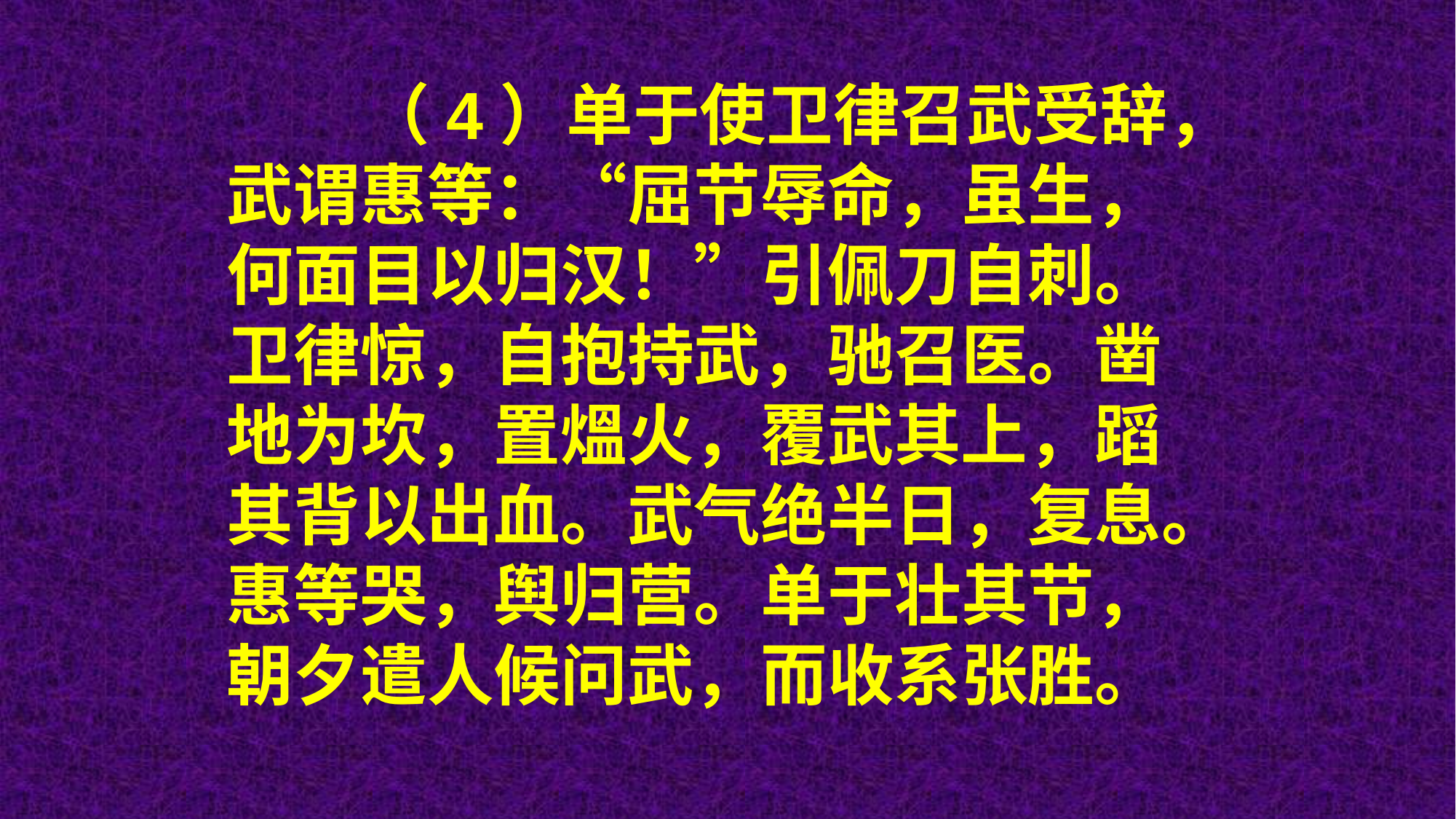

（4）单于使卫律召武受辞，武谓惠等：“屈节辱命，虽生，何面目以归汉！”引佩刀自刺。卫律惊，自抱持武，驰召医。凿地为坎，置熅火，覆武其上，蹈其背以出血。武气绝半日，复息。惠等哭，舆归营。单于壮其节，朝夕遣人候问武，而收系张胜。